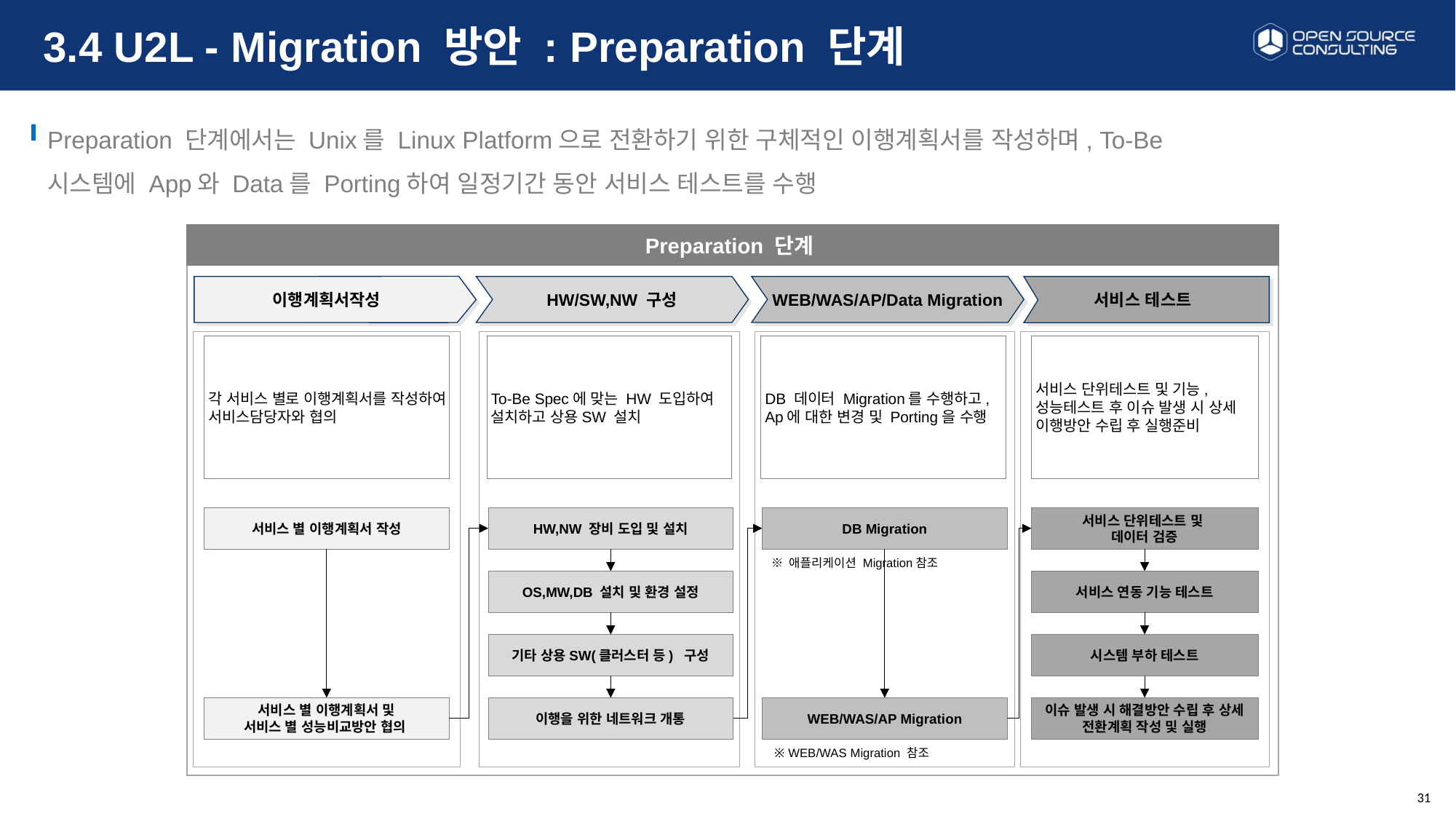

# 3.4 U2L - Migration 방안 : Preparation 단계
Preparation 단계에서는 Unix를 Linux Platform으로 전환하기 위한 구체적인 이행계획서를 작성하며, To-Be 시스템에 App와 Data를 Porting하여 일정기간 동안 서비스 테스트를 수행

Preparation 단계

WEB/WAS/AP/Data Migration
HW/SW,NW 구성
서비스 테스트
이행계획서작성

각 서비스 별로 이행계획서를 작성하여 서비스담당자와 협의
To-Be Spec에 맞는 HW 도입하여 설치하고 상용SW 설치
DB 데이터 Migration를 수행하고, Ap에 대한 변경 및 Porting을 수행
서비스 단위테스트 및 기능, 성능테스트 후 이슈 발생 시 상세 이행방안 수립 후 실행준비
서비스 별 이행계획서 작성
HW,NW 장비 도입 및 설치
DB Migration
서비스 단위테스트 및
데이터 검증
※ 애플리케이션 Migration참조
OS,MW,DB 설치 및 환경 설정
서비스 연동 기능 테스트
기타 상용SW(클러스터 등)  구성
시스템 부하 테스트
이슈 발생 시 해결방안 수립 후 상세 전환계획 작성 및 실행
서비스 별 이행계획서 및
서비스 별 성능비교방안 협의
이행을 위한 네트워크 개통
WEB/WAS/AP Migration
※ WEB/WAS Migration 참조